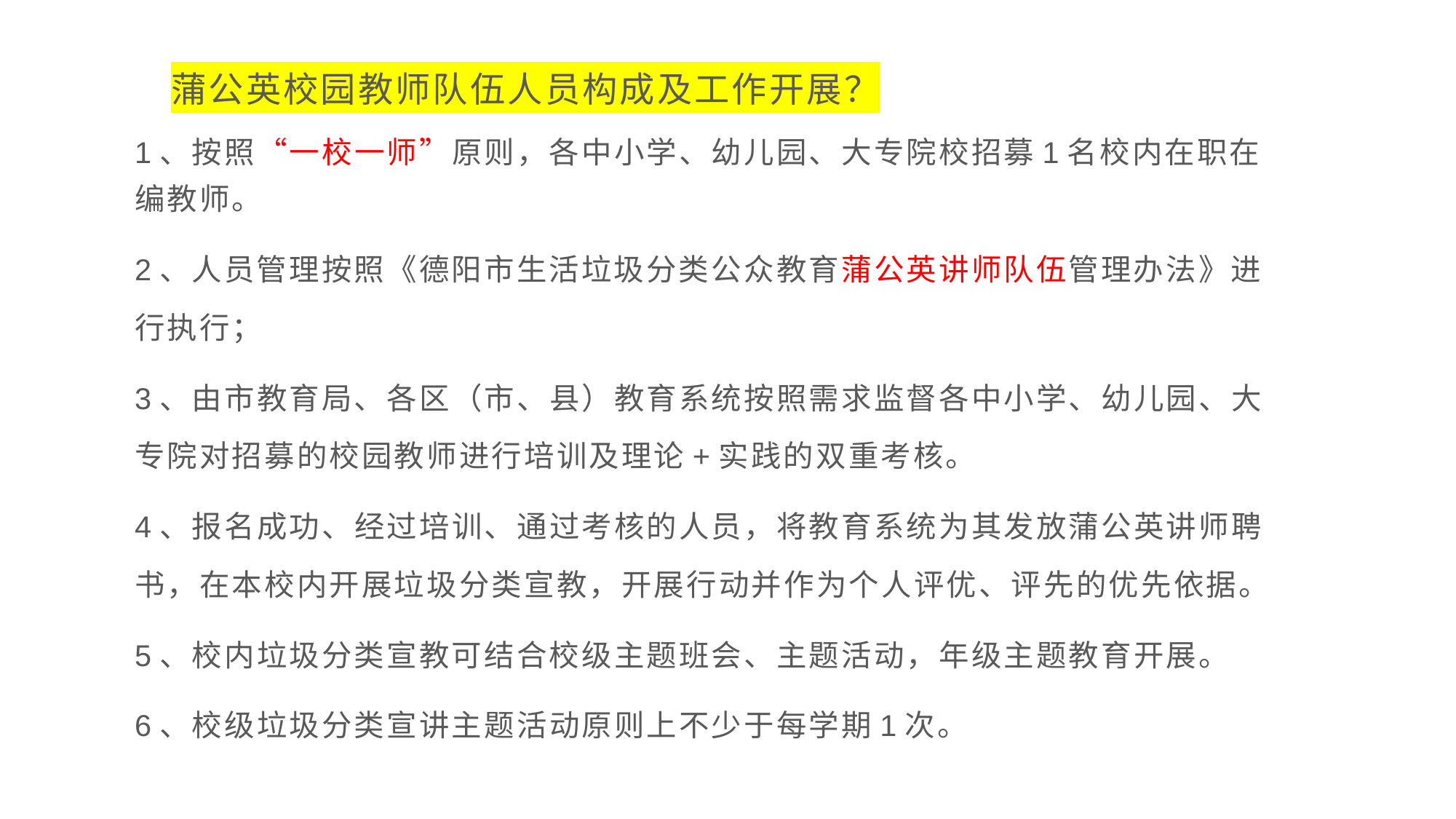

蒲公英校园教师队伍人员构成及工作开展？
1、按照“一校一师”原则，各中小学、幼儿园、大专院校招募1名校内在职在编教师。
2、人员管理按照《德阳市生活垃圾分类公众教育蒲公英讲师队伍管理办法》进行执行；
3、由市教育局、各区（市、县）教育系统按照需求监督各中小学、幼儿园、大专院对招募的校园教师进行培训及理论+实践的双重考核。
4、报名成功、经过培训、通过考核的人员，将教育系统为其发放蒲公英讲师聘书，在本校内开展垃圾分类宣教，开展行动并作为个人评优、评先的优先依据。
5、校内垃圾分类宣教可结合校级主题班会、主题活动，年级主题教育开展。
6、校级垃圾分类宣讲主题活动原则上不少于每学期1次。